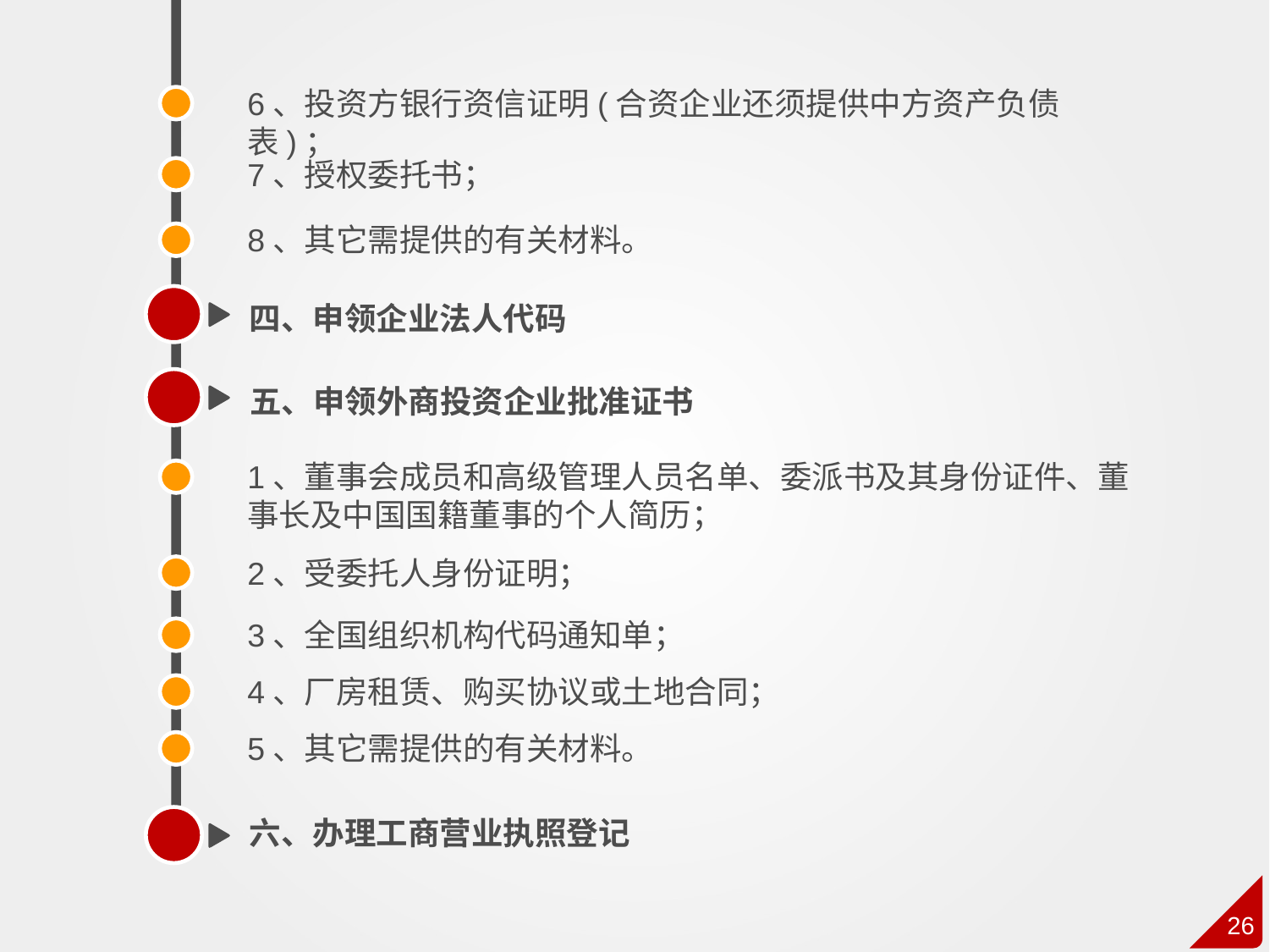

6、投资方银行资信证明(合资企业还须提供中方资产负债表)；

7、授权委托书；

8、其它需提供的有关材料。

四、申领企业法人代码

五、申领外商投资企业批准证书

1、董事会成员和高级管理人员名单、委派书及其身份证件、董事长及中国国籍董事的个人简历；

2、受委托人身份证明；

3、全国组织机构代码通知单；

4、厂房租赁、购买协议或土地合同；

5、其它需提供的有关材料。

六、办理工商营业执照登记